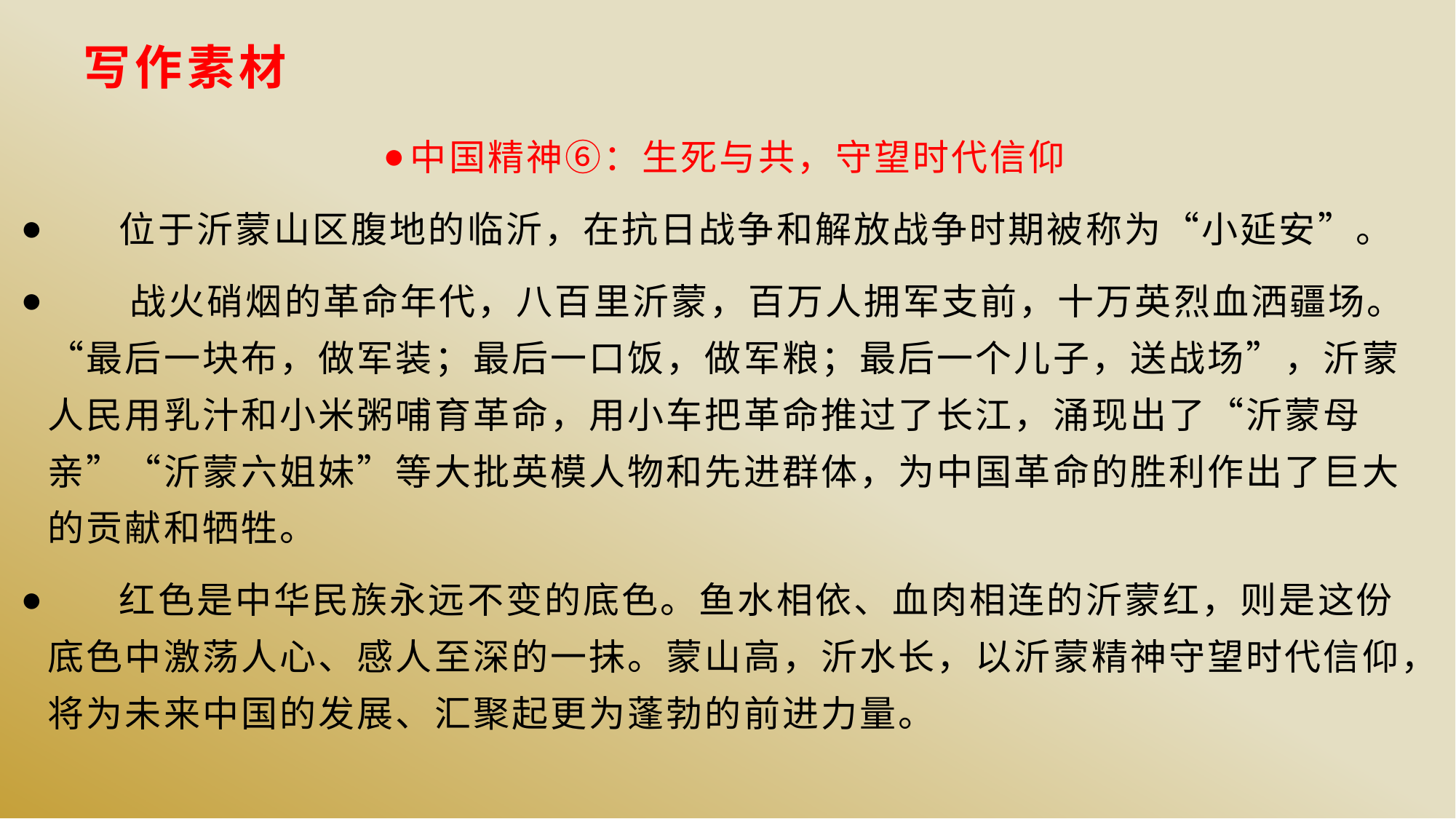

# 写作素材
中国精神⑥：生死与共，守望时代信仰
      位于沂蒙山区腹地的临沂，在抗日战争和解放战争时期被称为“小延安”。
       战火硝烟的革命年代，八百里沂蒙，百万人拥军支前，十万英烈血洒疆场。“最后一块布，做军装；最后一口饭，做军粮；最后一个儿子，送战场”，沂蒙人民用乳汁和小米粥哺育革命，用小车把革命推过了长江，涌现出了“沂蒙母亲”“沂蒙六姐妹”等大批英模人物和先进群体，为中国革命的胜利作出了巨大的贡献和牺牲。
      红色是中华民族永远不变的底色。鱼水相依、血肉相连的沂蒙红，则是这份底色中激荡人心、感人至深的一抹。蒙山高，沂水长，以沂蒙精神守望时代信仰，将为未来中国的发展、汇聚起更为蓬勃的前进力量。